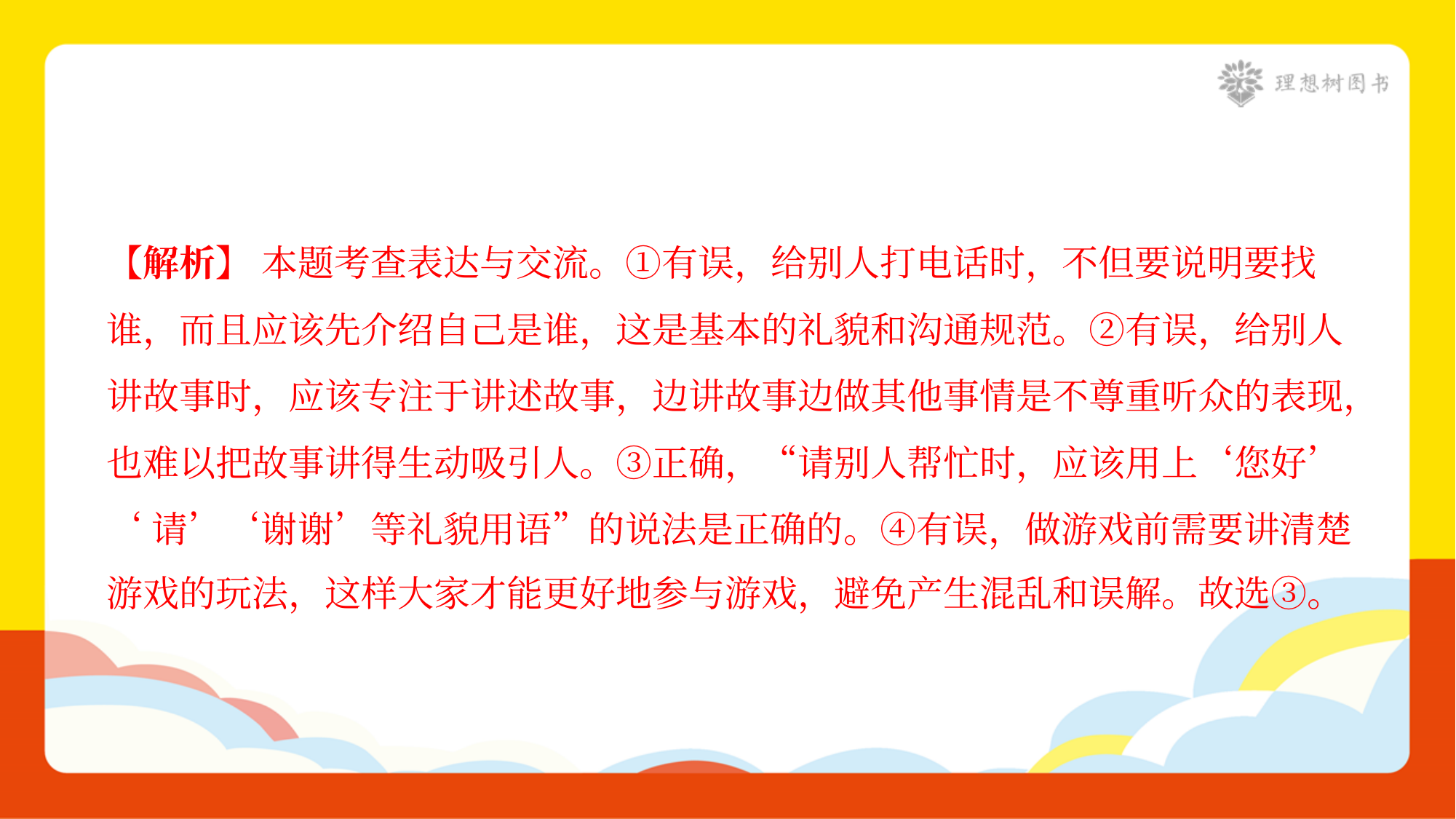

【解析】 本题考查表达与交流。①有误，给别人打电话时，不但要说明要找
谁，而且应该先介绍自己是谁，这是基本的礼貌和沟通规范。②有误，给别人
讲故事时，应该专注于讲述故事，边讲故事边做其他事情是不尊重听众的表现，
也难以把故事讲得生动吸引人。③正确，“请别人帮忙时，应该用上‘您好’
‘请’‘谢谢’等礼貌用语”的说法是正确的。④有误，做游戏前需要讲清楚
游戏的玩法，这样大家才能更好地参与游戏，避免产生混乱和误解。故选③。